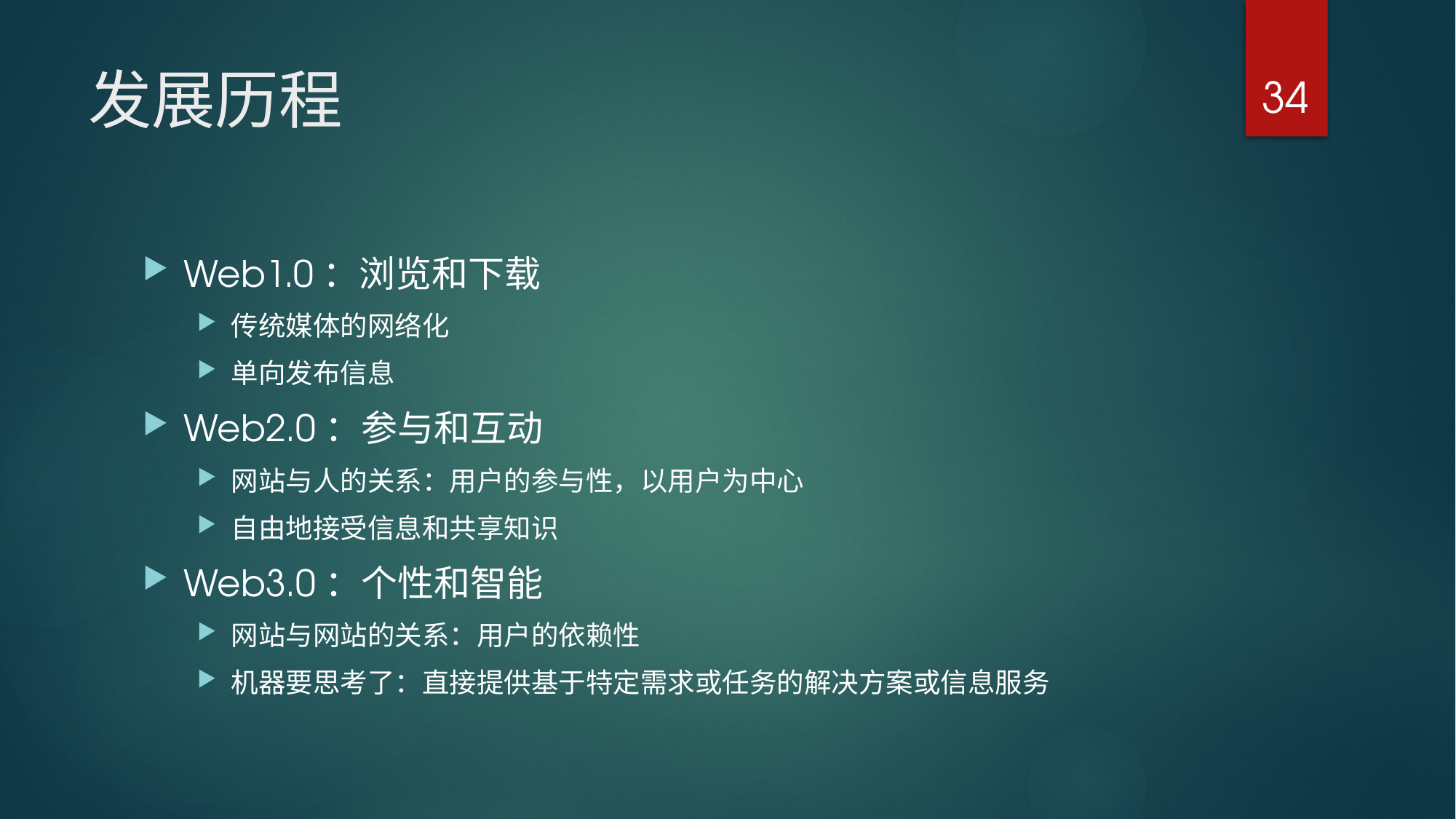

34
# 发展历程
Web1.0：浏览和下载
传统媒体的网络化
单向发布信息
Web2.0：参与和互动
网站与人的关系：用户的参与性，以用户为中心
自由地接受信息和共享知识
Web3.0：个性和智能
网站与网站的关系：用户的依赖性
机器要思考了：直接提供基于特定需求或任务的解决方案或信息服务